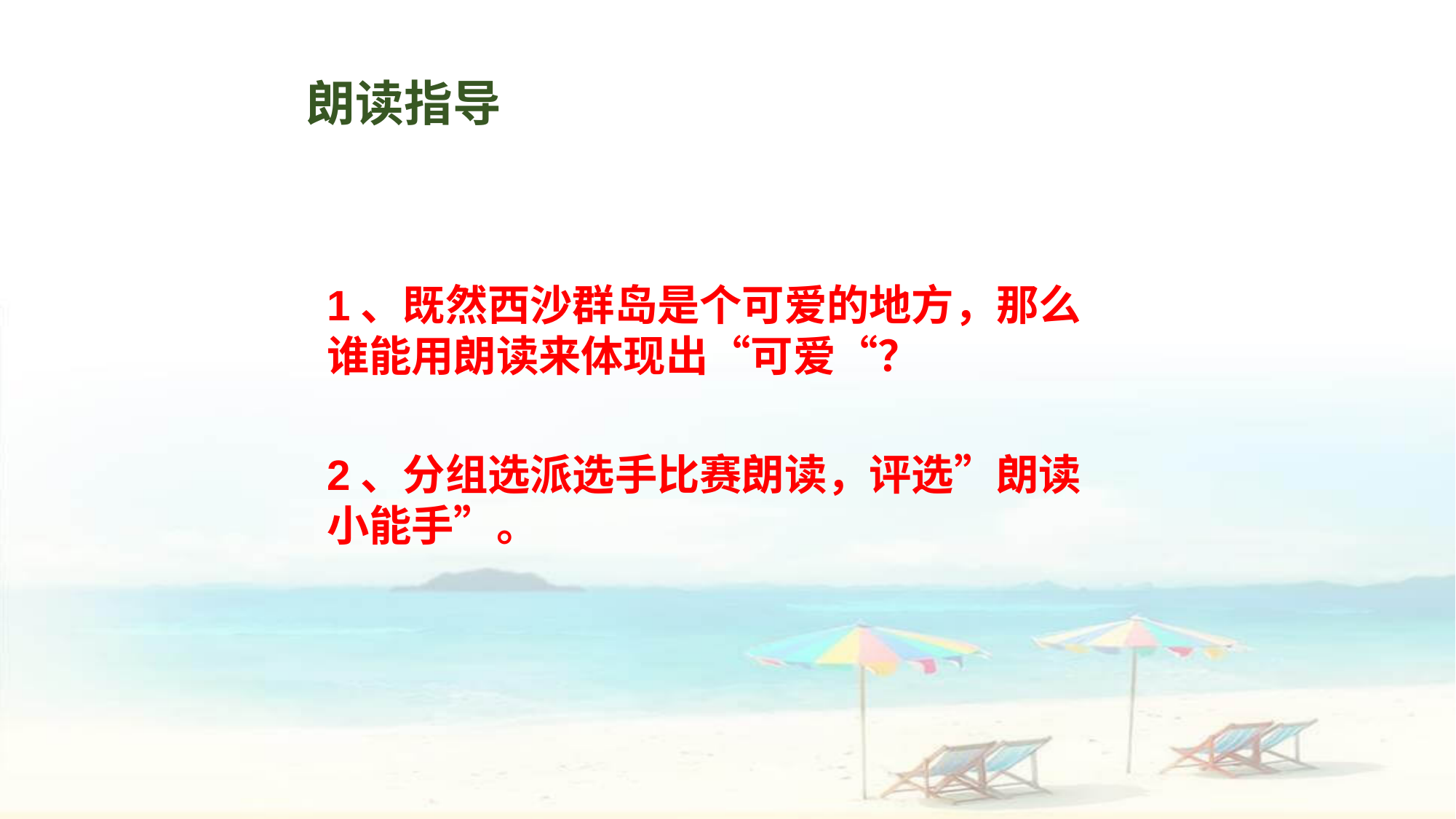

朗读指导
1、既然西沙群岛是个可爱的地方，那么谁能用朗读来体现出“可爱“？
2、分组选派选手比赛朗读，评选”朗读小能手”。